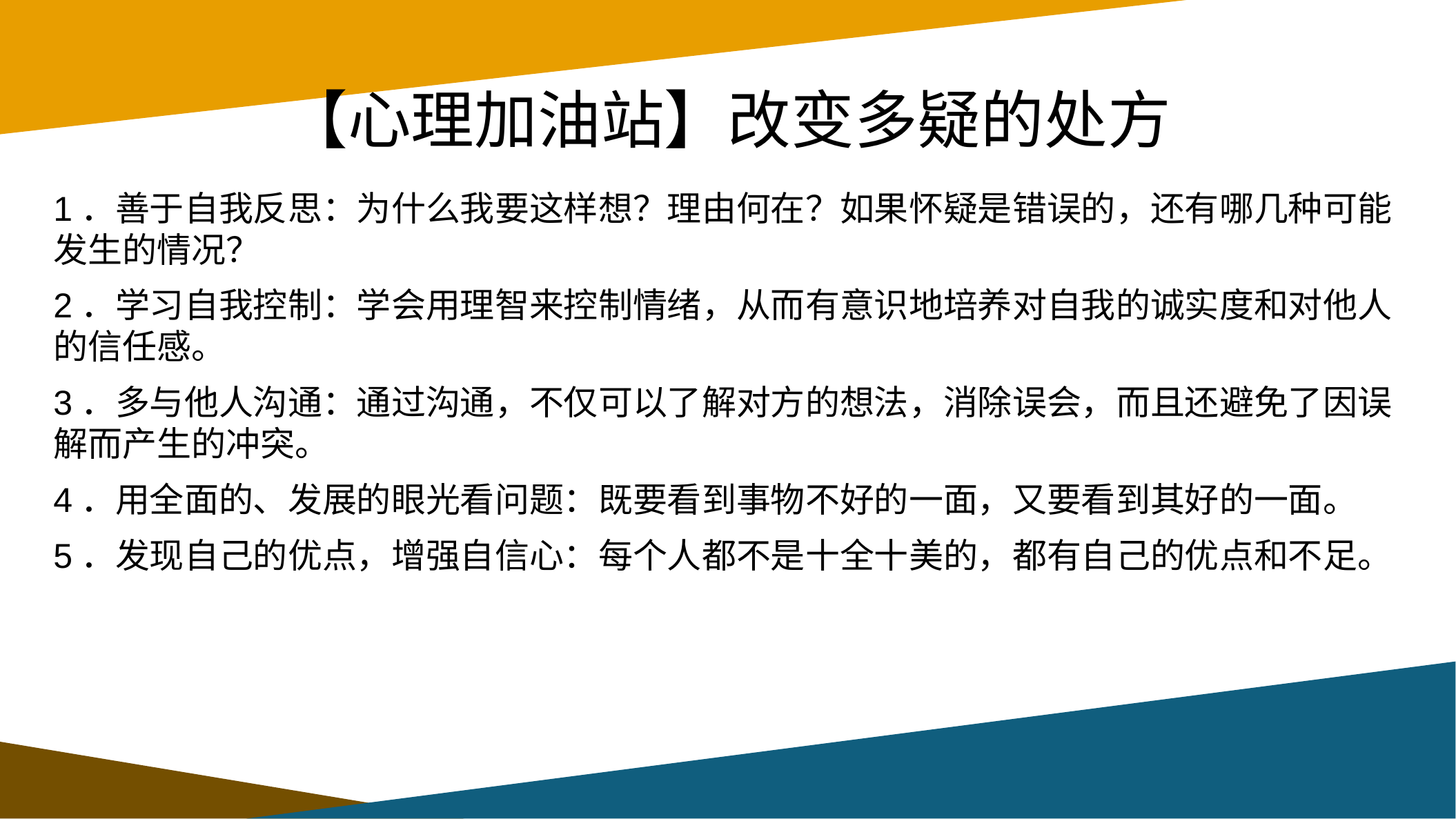

# 【心理加油站】改变多疑的处方
1．善于自我反思：为什么我要这样想？理由何在？如果怀疑是错误的，还有哪几种可能发生的情况？
2．学习自我控制：学会用理智来控制情绪，从而有意识地培养对自我的诚实度和对他人的信任感。
3．多与他人沟通：通过沟通，不仅可以了解对方的想法，消除误会，而且还避免了因误解而产生的冲突。
4．用全面的、发展的眼光看问题：既要看到事物不好的一面，又要看到其好的一面。
5．发现自己的优点，增强自信心：每个人都不是十全十美的，都有自己的优点和不足。